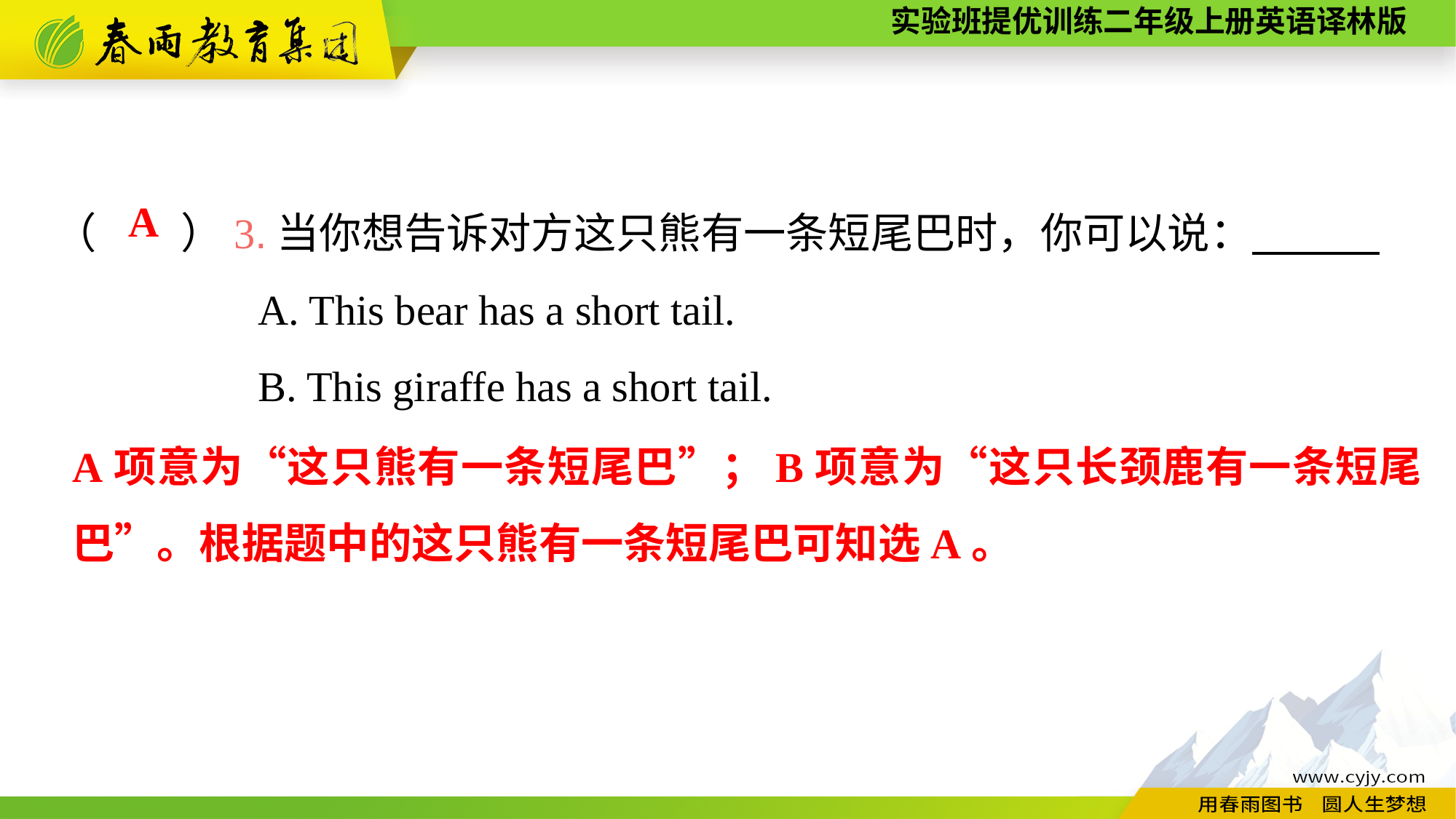

（　　）3.当你想告诉对方这只熊有一条短尾巴时，你可以说：
A. This bear has a short tail.
B. This giraffe has a short tail.
A
A项意为“这只熊有一条短尾巴”；B项意为“这只长颈鹿有一条短尾巴”。根据题中的这只熊有一条短尾巴可知选A。